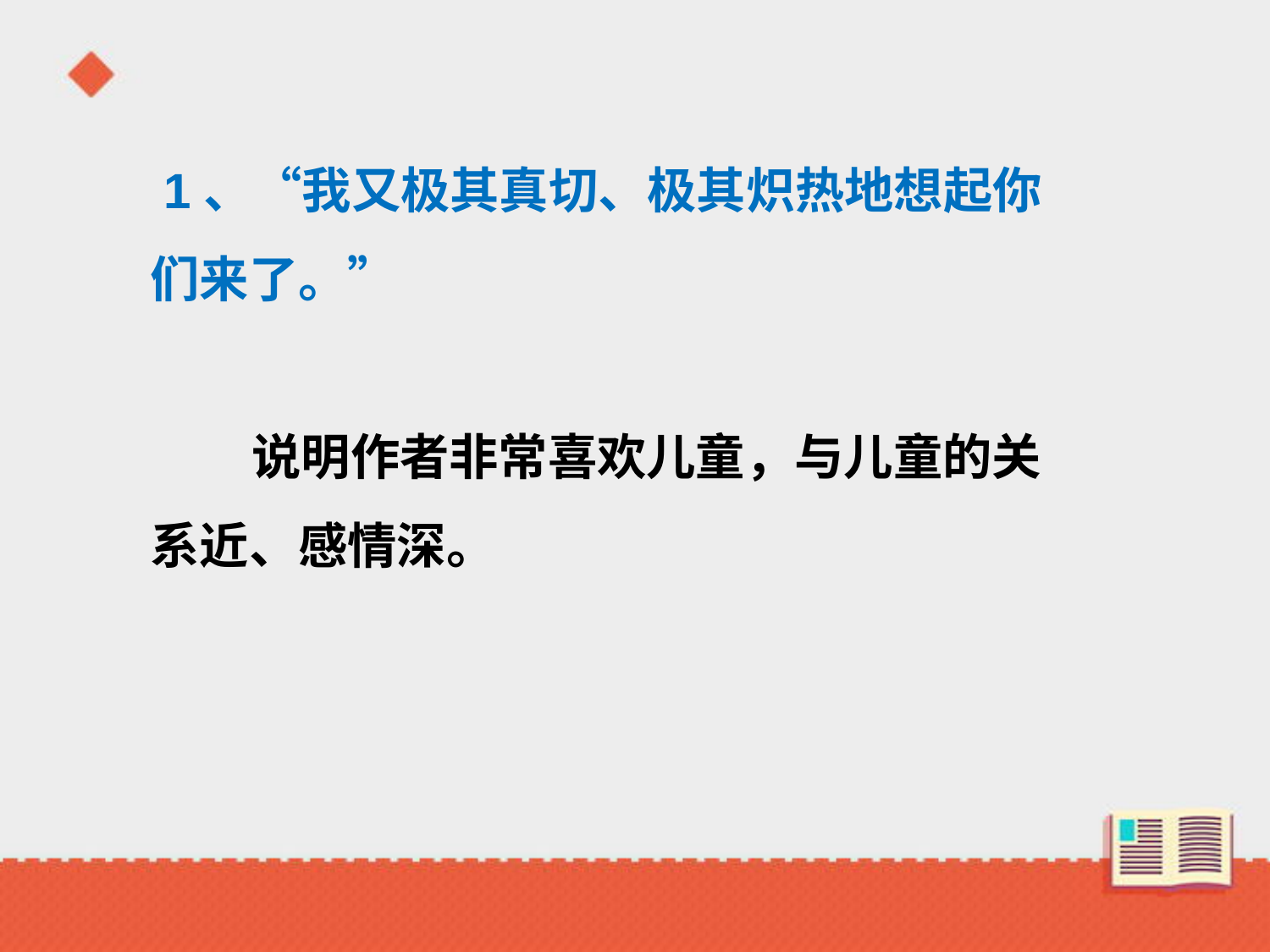

1、“我又极其真切、极其炽热地想起你们来了。”

        说明作者非常喜欢儿童，与儿童的关系近、感情深。